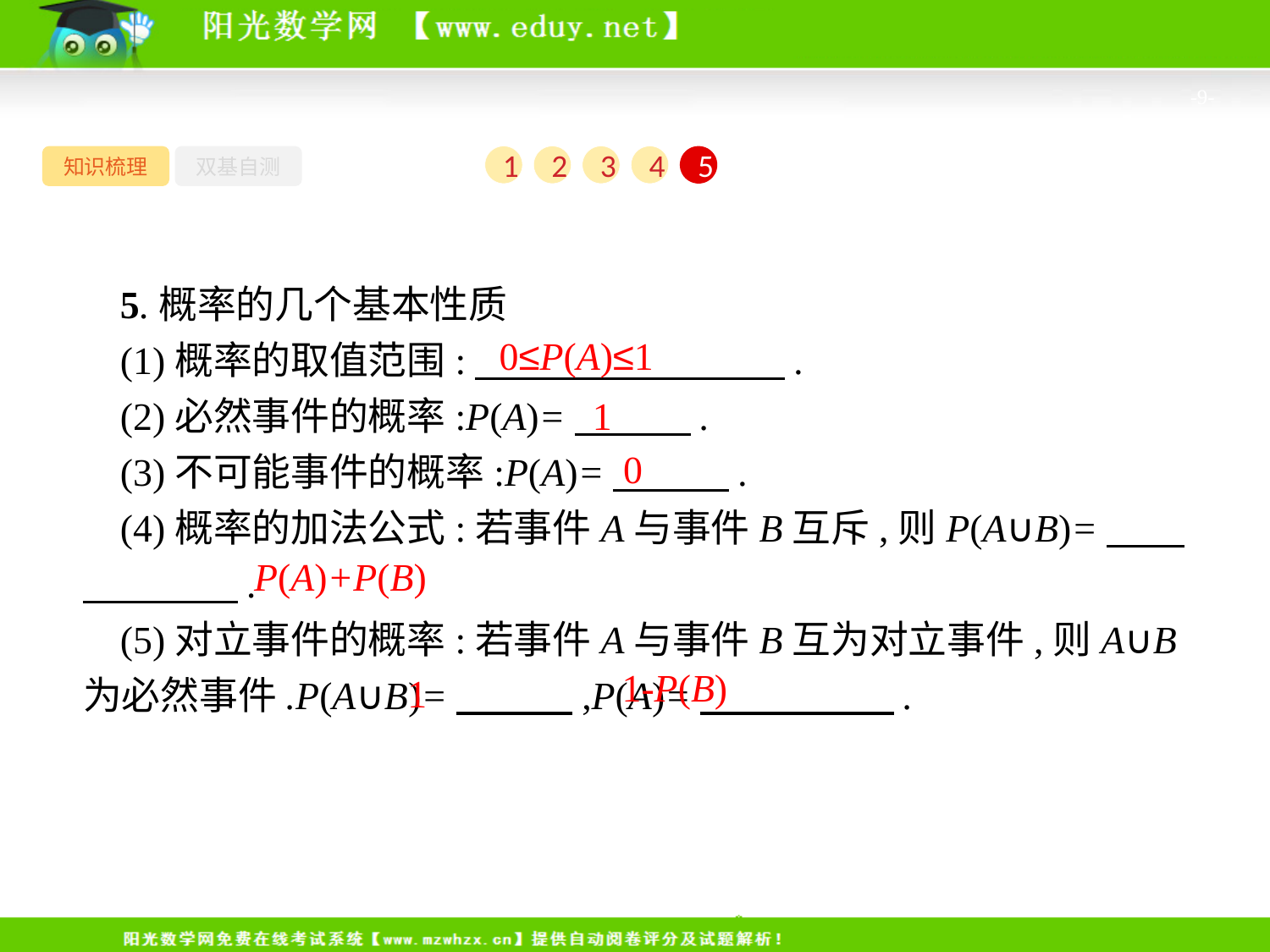

-9-
知识梳理
双基自测
1
2
3
4
5
5.概率的几个基本性质
(1)概率的取值范围:　　　　　　　　.
(2)必然事件的概率:P(A)=　　　.
(3)不可能事件的概率:P(A)=　　　.
(4)概率的加法公式:若事件A与事件B互斥,则P(A∪B)=　　　　　　.
(5)对立事件的概率:若事件A与事件B互为对立事件,则A∪B为必然事件.P(A∪B)=　　　,P(A)=　　　　　.
0≤P(A)≤1
1
0
P(A)+P(B)
　1-P(B)
1